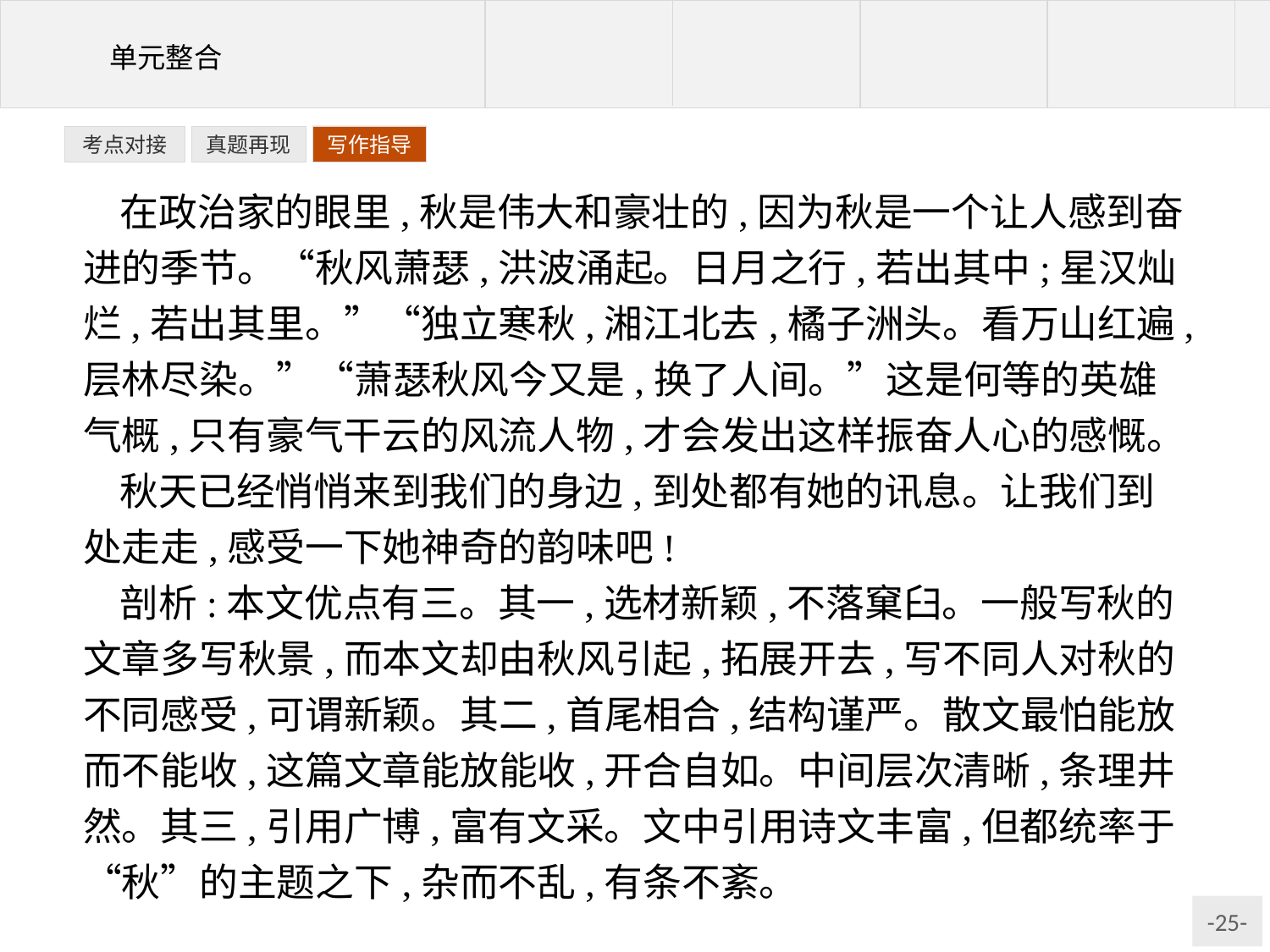

写作指导
考点对接
真题再现
在政治家的眼里,秋是伟大和豪壮的,因为秋是一个让人感到奋进的季节。“秋风萧瑟,洪波涌起。日月之行,若出其中;星汉灿烂,若出其里。”“独立寒秋,湘江北去,橘子洲头。看万山红遍,层林尽染。”“萧瑟秋风今又是,换了人间。”这是何等的英雄气概,只有豪气干云的风流人物,才会发出这样振奋人心的感慨。
秋天已经悄悄来到我们的身边,到处都有她的讯息。让我们到处走走,感受一下她神奇的韵味吧!
剖析:本文优点有三。其一,选材新颖,不落窠臼。一般写秋的文章多写秋景,而本文却由秋风引起,拓展开去,写不同人对秋的不同感受,可谓新颖。其二,首尾相合,结构谨严。散文最怕能放而不能收,这篇文章能放能收,开合自如。中间层次清晰,条理井然。其三,引用广博,富有文采。文中引用诗文丰富,但都统率于“秋”的主题之下,杂而不乱,有条不紊。